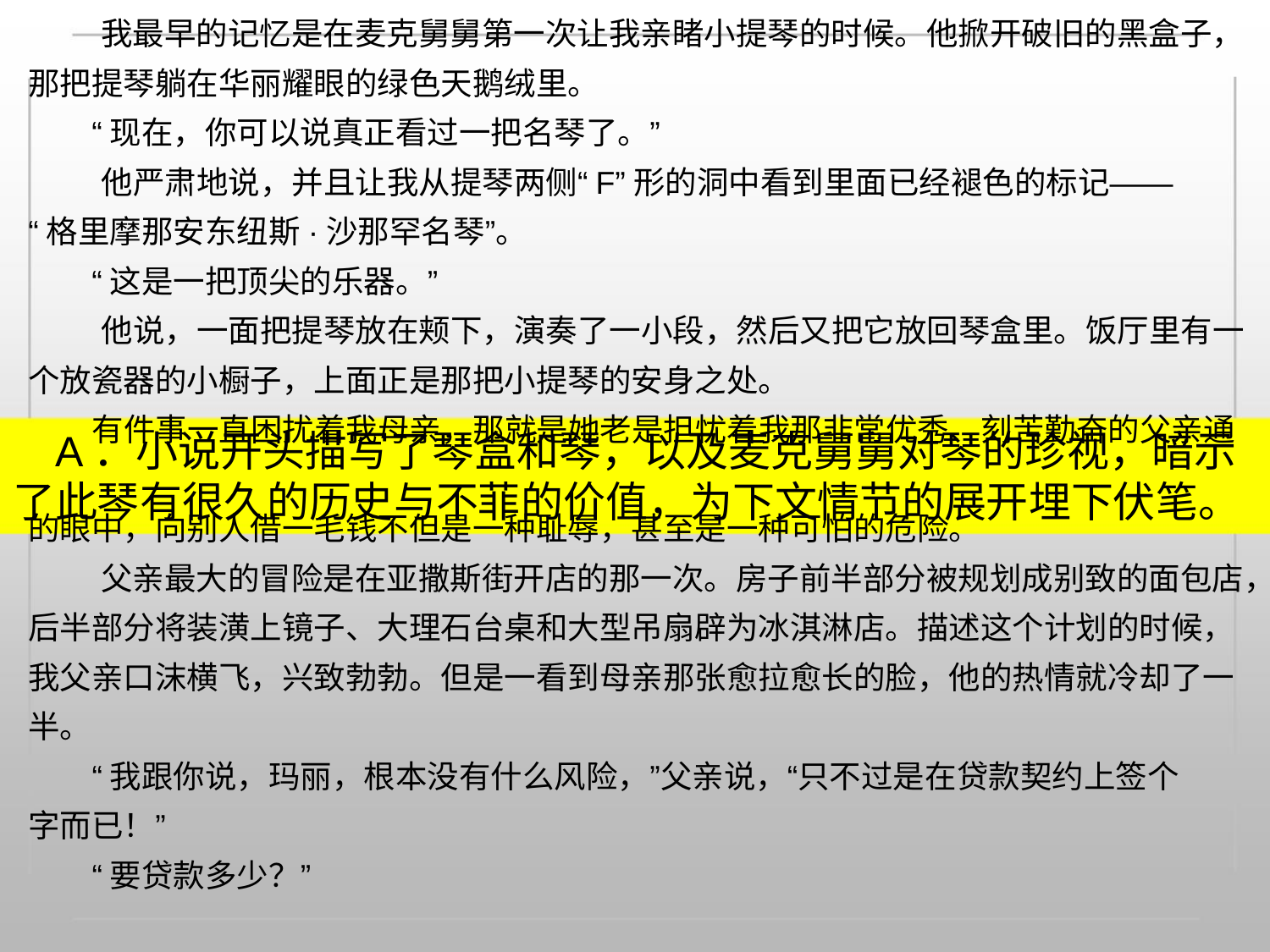

我最早的记忆是在麦克舅舅第一次让我亲睹小提琴的时候。他掀开破旧的黑盒子，
那把提琴躺在华丽耀眼的绿色天鹅绒里。
“现在，你可以说真正看过一把名琴了。”
他严肃地说，并且让我从提琴两侧“F”形的洞中看到里面已经褪色的标记——
“格里摩那安东纽斯·沙那罕名琴”。
“这是一把顶尖的乐器。”
他说，一面把提琴放在颊下，演奏了一小段，然后又把它放回琴盒里。饭厅里有一
个放瓷器的小橱子，上面正是那把小提琴的安身之处。
有件事一直困扰着我母亲，那就是她老是担忧着我那非常优秀、刻苦勤奋的父亲通
A．小说开头描写了琴盒和琴，以及麦克舅舅对琴的珍视，暗示
了此琴有很久的历史与不菲的价值，为下文情节的展开埋下伏笔。
的眼中，向别人借一毛钱不但是一种耻辱，甚至是一种可怕的危险。
父亲最大的冒险是在亚撒斯街开店的那一次。房子前半部分被规划成别致的面包店，
后半部分将装潢上镜子、大理石台桌和大型吊扇辟为冰淇淋店。描述这个计划的时候，
我父亲口沫横飞，兴致勃勃。但是一看到母亲那张愈拉愈长的脸，他的热情就冷却了一
半。
“我跟你说，玛丽，根本没有什么风险，”父亲说，“只不过是在贷款契约上签个
字而已！”
“要贷款多少？”